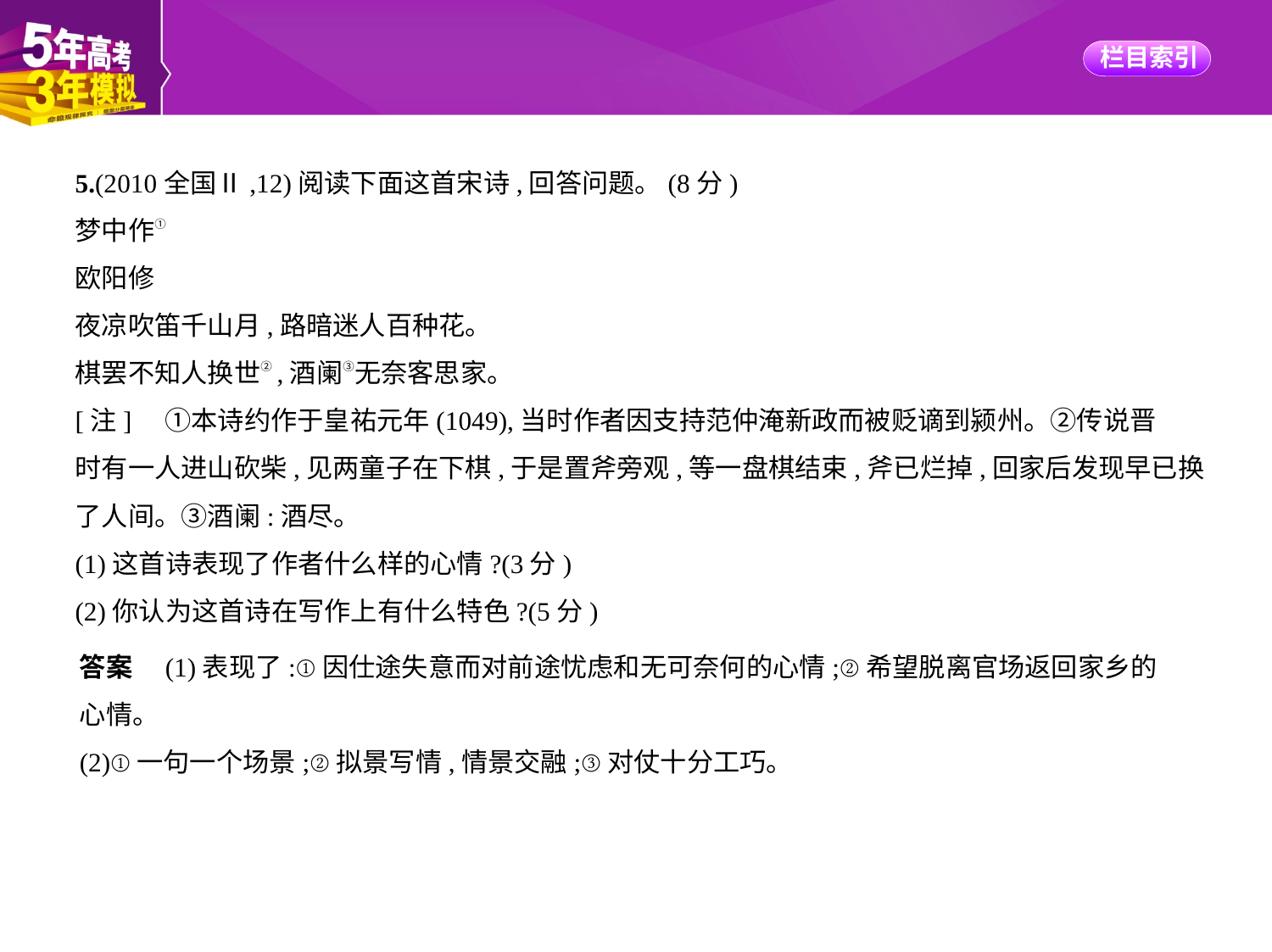

5.(2010全国Ⅱ,12)阅读下面这首宋诗,回答问题。(8分)
梦中作①
欧阳修
夜凉吹笛千山月,路暗迷人百种花。
棋罢不知人换世②,酒阑③无奈客思家。
[注]　①本诗约作于皇祐元年(1049),当时作者因支持范仲淹新政而被贬谪到颍州。②传说晋
时有一人进山砍柴,见两童子在下棋,于是置斧旁观,等一盘棋结束,斧已烂掉,回家后发现早已换
了人间。③酒阑:酒尽。
(1)这首诗表现了作者什么样的心情?(3分)
(2)你认为这首诗在写作上有什么特色?(5分)
答案　(1)表现了:①因仕途失意而对前途忧虑和无可奈何的心情;②希望脱离官场返回家乡的
心情。
(2)①一句一个场景;②拟景写情,情景交融;③对仗十分工巧。